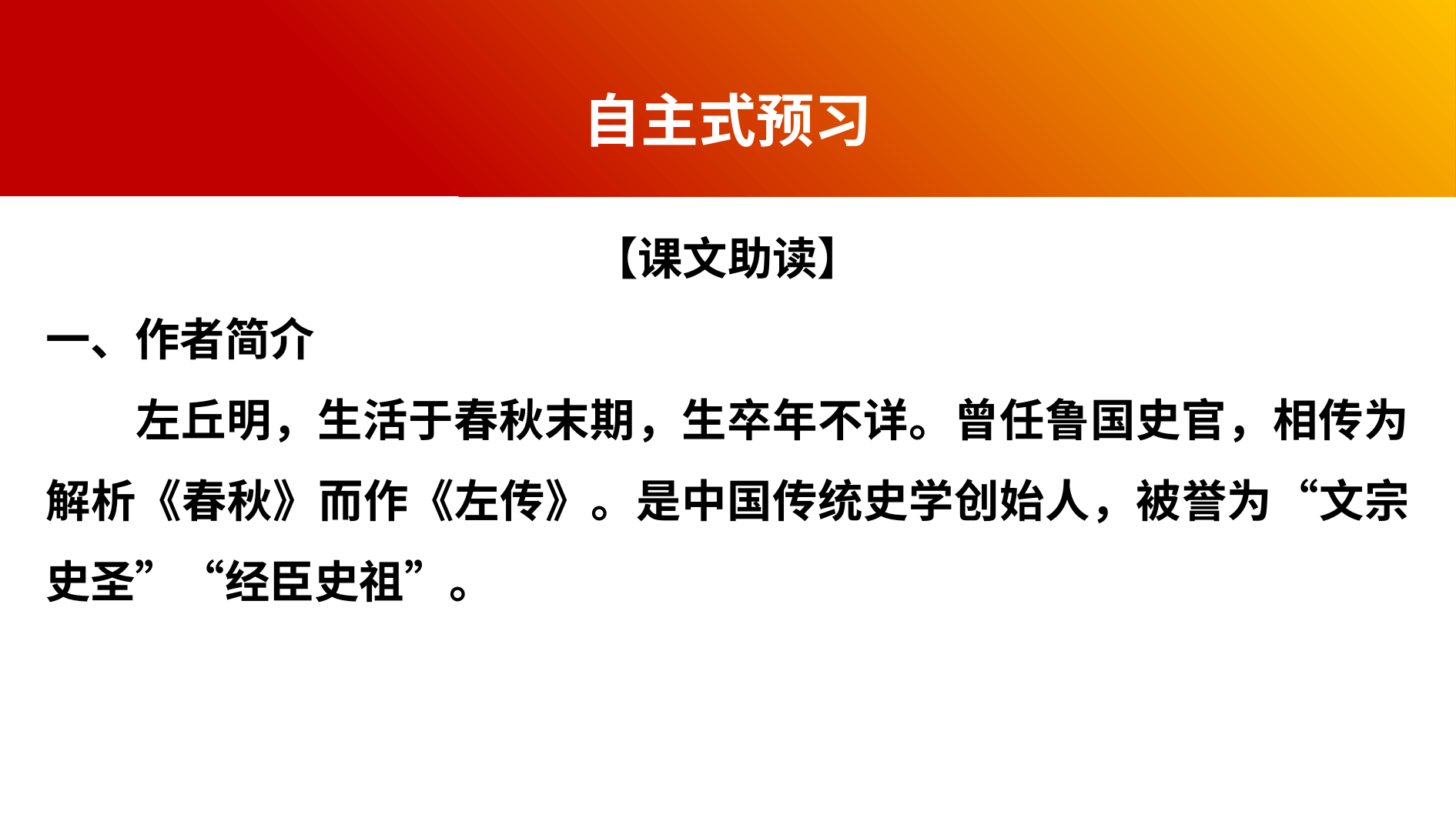

自主式预习
【课文助读】
一、作者简介
左丘明，生活于春秋末期，生卒年不详。曾任鲁国史官，相传为解析《春秋》而作《左传》。是中国传统史学创始人，被誉为“文宗史圣”“经臣史祖”。